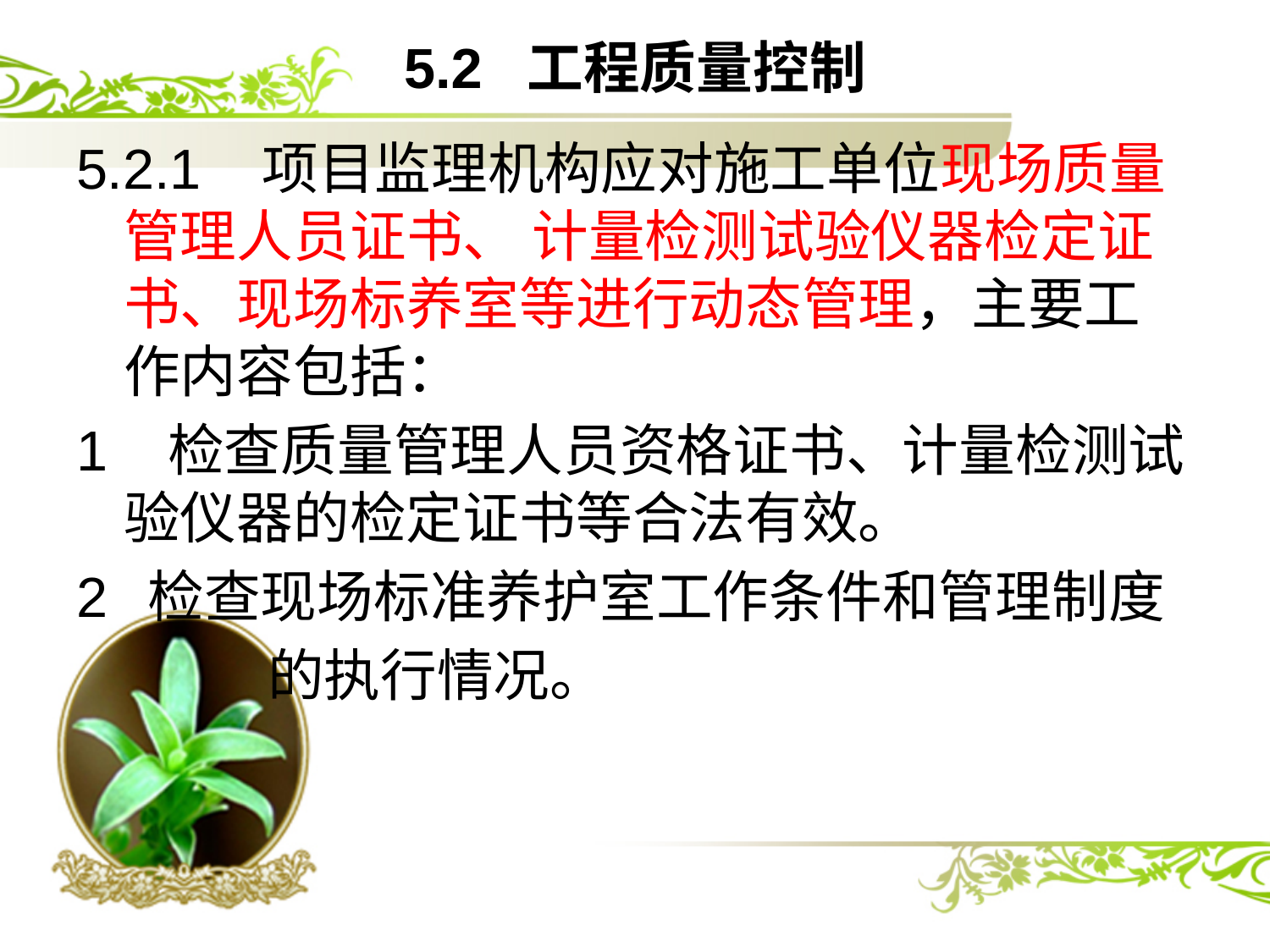

# 5.2  工程质量控制
5.2.1   项目监理机构应对施工单位现场质量管理人员证书、 计量检测试验仪器检定证书、现场标养室等进行动态管理，主要工作内容包括：
1   检查质量管理人员资格证书、计量检测试验仪器的检定证书等合法有效。
检查现场标准养护室工作条件和管理制度
              的执行情况。